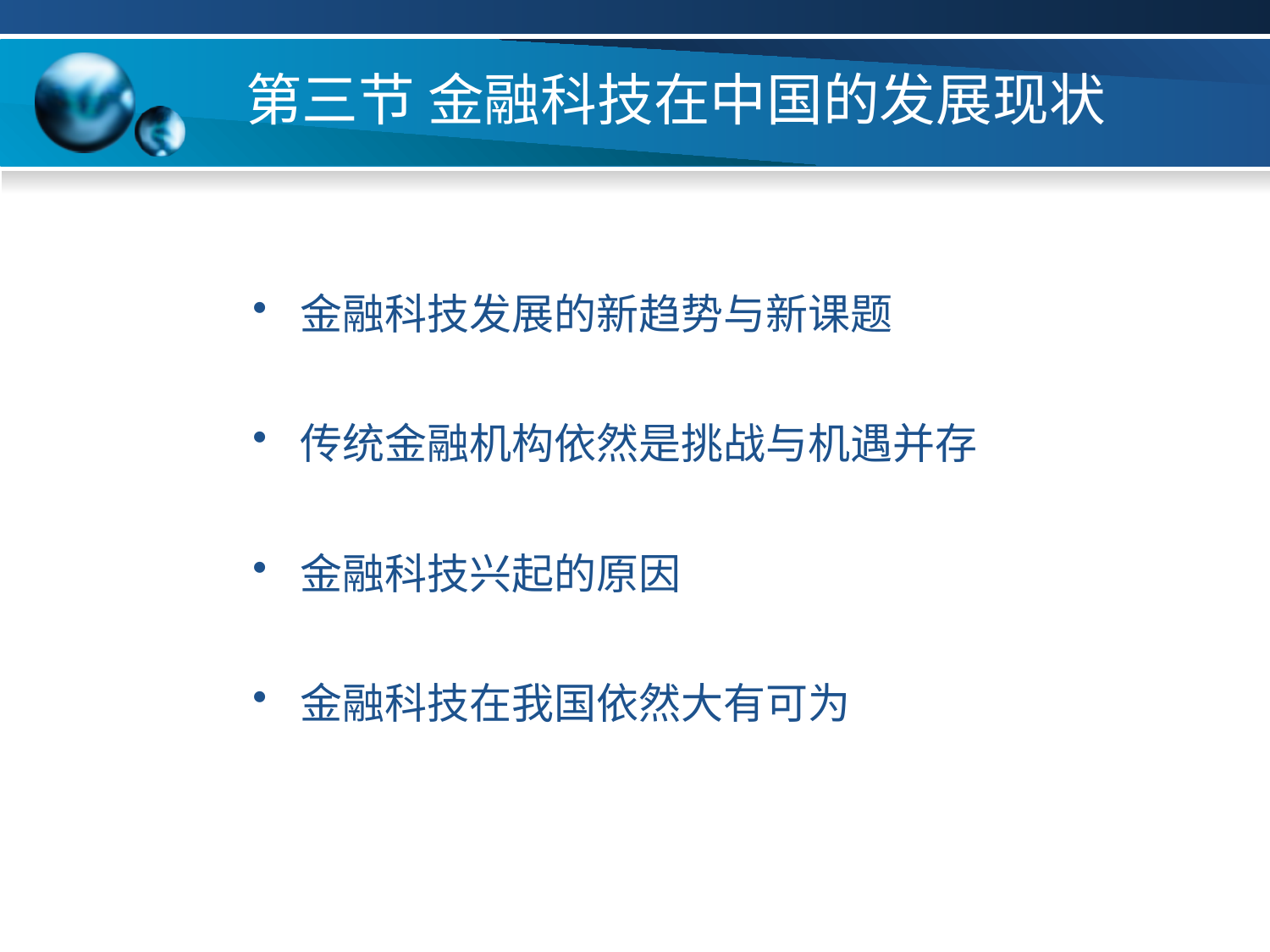

# 第三节 金融科技在中国的发展现状
金融科技发展的新趋势与新课题
传统金融机构依然是挑战与机遇并存
金融科技兴起的原因
金融科技在我国依然大有可为